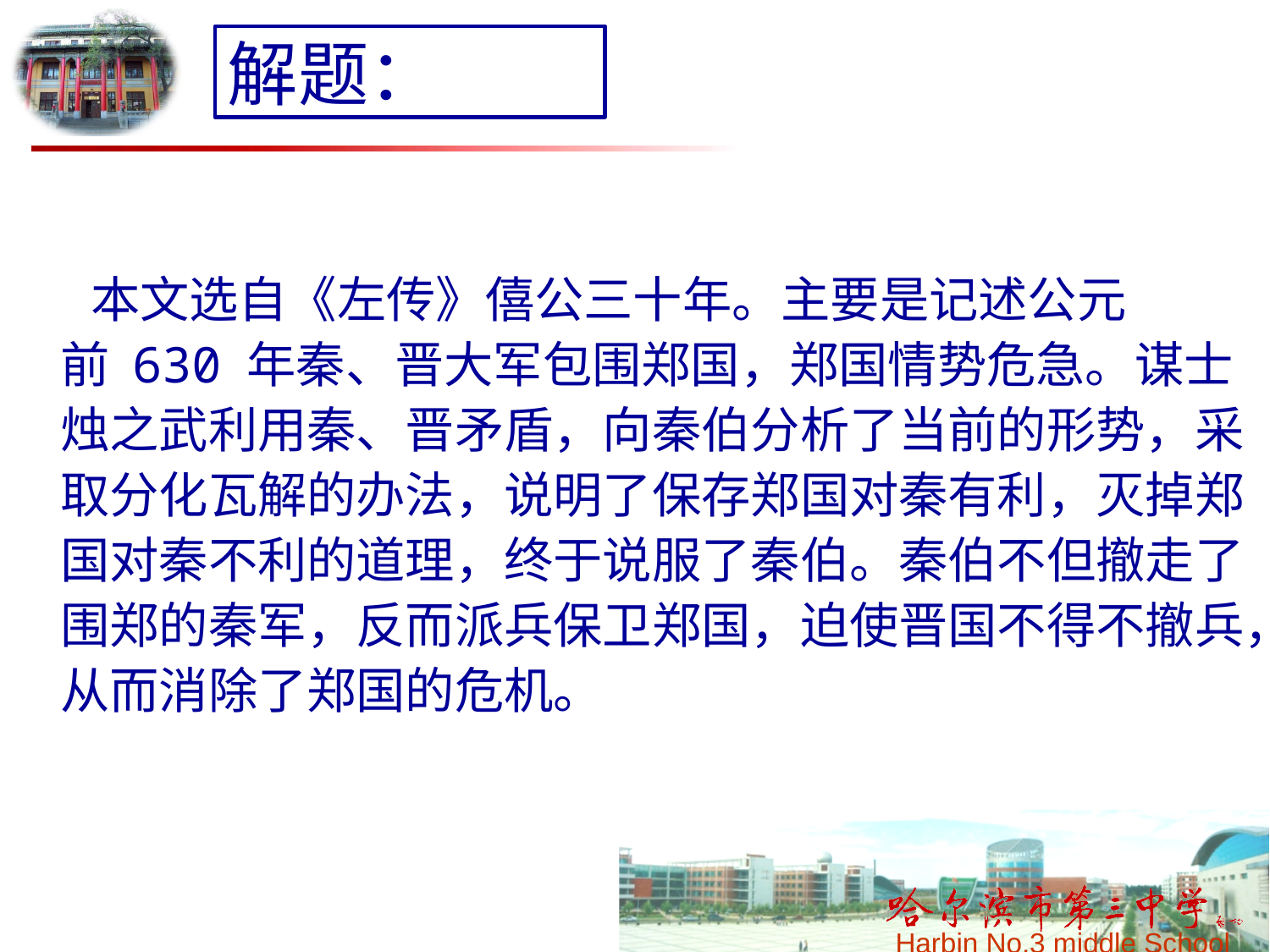

解题：
      本文选自《左传》僖公三十年。主要是记述公元前 630 年秦、晋大军包围郑国，郑国情势危急。谋士烛之武利用秦、晋矛盾，向秦伯分析了当前的形势，采取分化瓦解的办法，说明了保存郑国对秦有利，灭掉郑国对秦不利的道理，终于说服了秦伯。秦伯不但撤走了围郑的秦军，反而派兵保卫郑国，迫使晋国不得不撤兵，从而消除了郑国的危机。